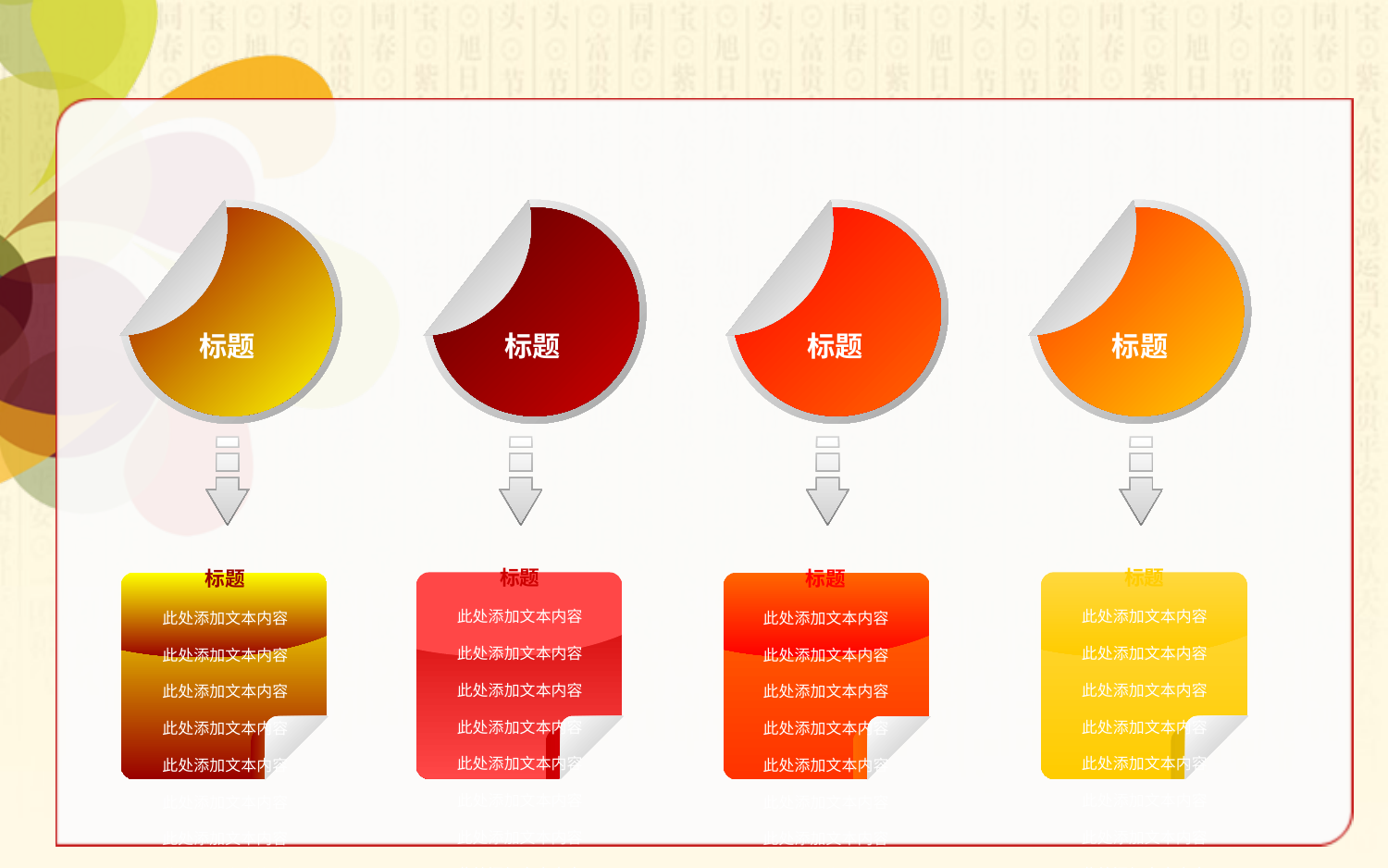

标题

标题

标题

标题

标题
此处添加文本内容
此处添加文本内容
此处添加文本内容
此处添加文本内容
此处添加文本内容
此处添加文本内容
此处添加文本内容
此处添加文本内容
此处添加文本内容
此处添加文本内容
此处添加文本内容

标题
此处添加文本内容
此处添加文本内容
此处添加文本内容
此处添加文本内容
此处添加文本内容
此处添加文本内容
此处添加文本内容
此处添加文本内容
此处添加文本内容
此处添加文本内容
此处添加文本内容

标题
此处添加文本内容
此处添加文本内容
此处添加文本内容
此处添加文本内容
此处添加文本内容
此处添加文本内容
此处添加文本内容
此处添加文本内容
此处添加文本内容
此处添加文本内容
此处添加文本内容

标题
此处添加文本内容
此处添加文本内容
此处添加文本内容
此处添加文本内容
此处添加文本内容
此处添加文本内容
此处添加文本内容
此处添加文本内容
此处添加文本内容
此处添加文本内容
此处添加文本内容